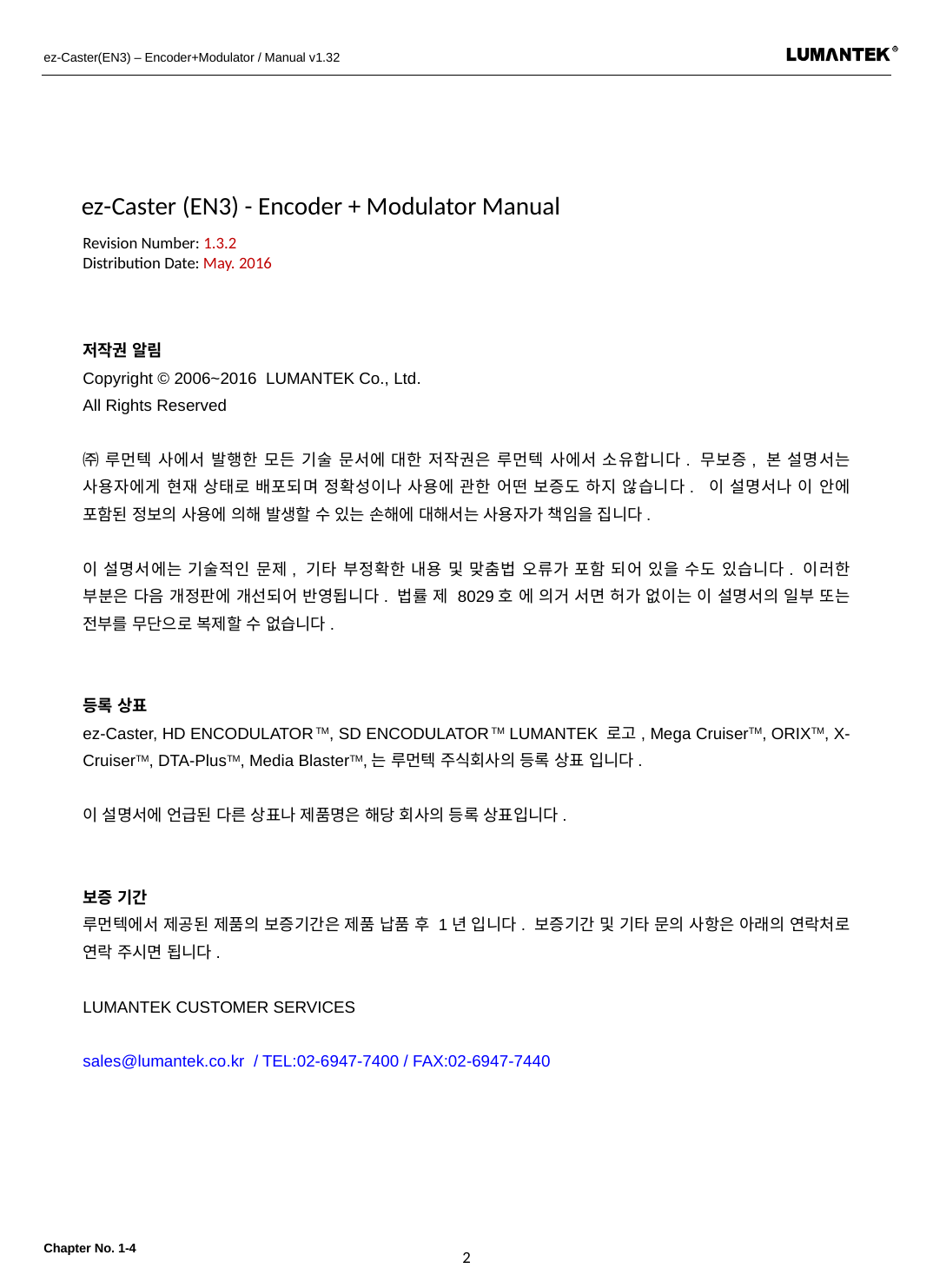

ez-Caster (EN3) - Encoder + Modulator Manual
Revision Number: 1.3.2
Distribution Date: May. 2016
저작권 알림
Copyright © 2006~2016  LUMANTEK Co., Ltd.
All Rights Reserved

㈜ 루먼텍 사에서 발행한 모든 기술 문서에 대한 저작권은 루먼텍 사에서 소유합니다. 무보증, 본 설명서는 사용자에게 현재 상태로 배포되며 정확성이나 사용에 관한 어떤 보증도 하지 않습니다.  이 설명서나 이 안에 포함된 정보의 사용에 의해 발생할 수 있는 손해에 대해서는 사용자가 책임을 집니다.

이 설명서에는 기술적인 문제, 기타 부정확한 내용 및 맞춤법 오류가 포함 되어 있을 수도 있습니다. 이러한 부분은 다음 개정판에 개선되어 반영됩니다. 법률 제 8029호 에 의거 서면 허가 없이는 이 설명서의 일부 또는 전부를 무단으로 복제할 수 없습니다.

등록 상표
ez-Caster, HD ENCODULATOR TM, SD ENCODULATOR TM LUMANTEK 로고, Mega CruiserTM, ORIXTM, X-CruiserTM, DTA-PlusTM, Media BlasterTM,는 루먼텍 주식회사의 등록 상표 입니다.

이 설명서에 언급된 다른 상표나 제품명은 해당 회사의 등록 상표입니다.

보증 기간
루먼텍에서 제공된 제품의 보증기간은 제품 납품 후 1년 입니다. 보증기간 및 기타 문의 사항은 아래의 연락처로 연락 주시면 됩니다.

LUMANTEK CUSTOMER SERVICES

sales@lumantek.co.kr  / TEL:02-6947-7400 / FAX:02-6947-7440
2